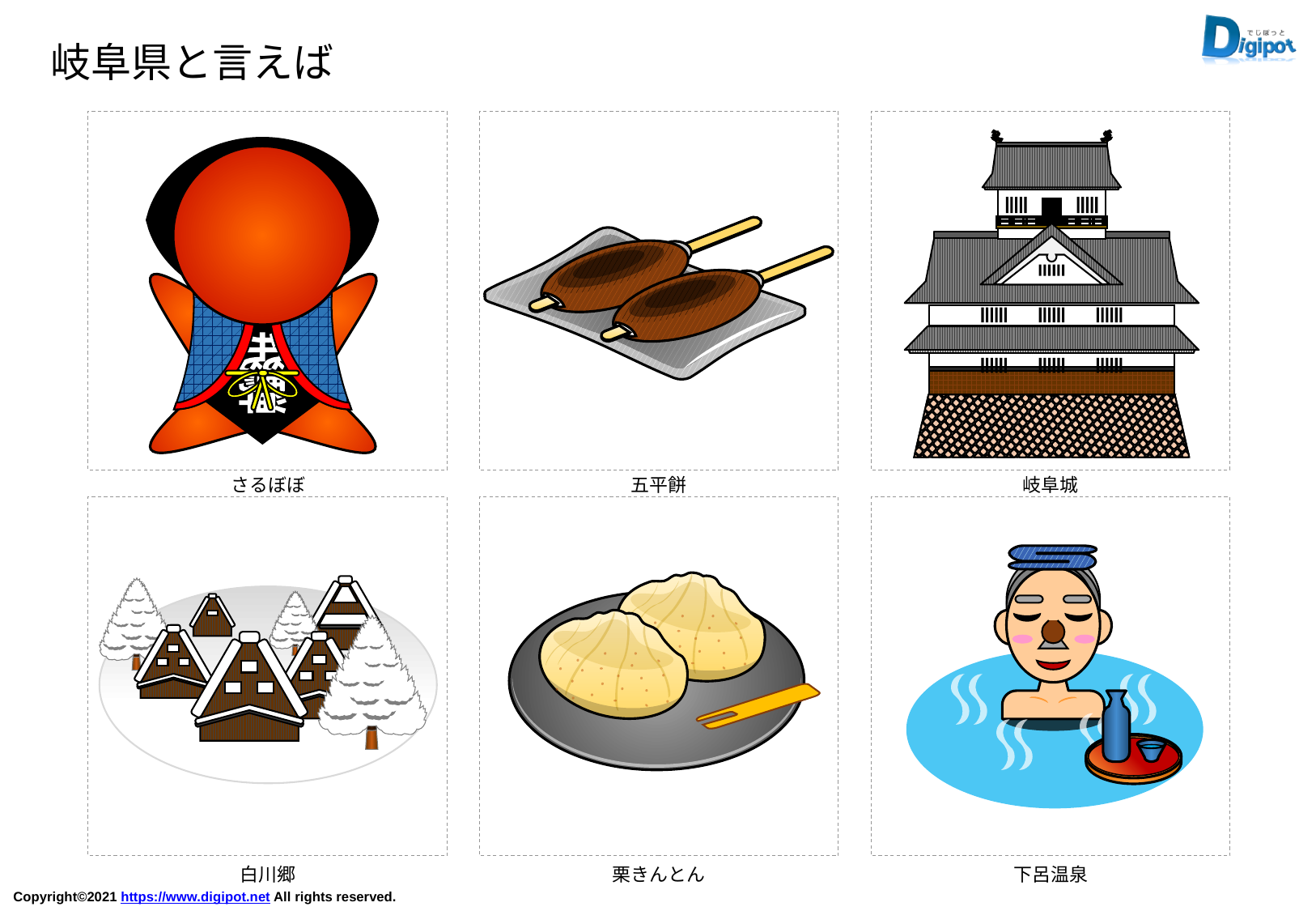

岐阜県と言えば

飛騨

さるぼぼ
五平餅
岐阜城

白川郷
栗きんとん
下呂温泉